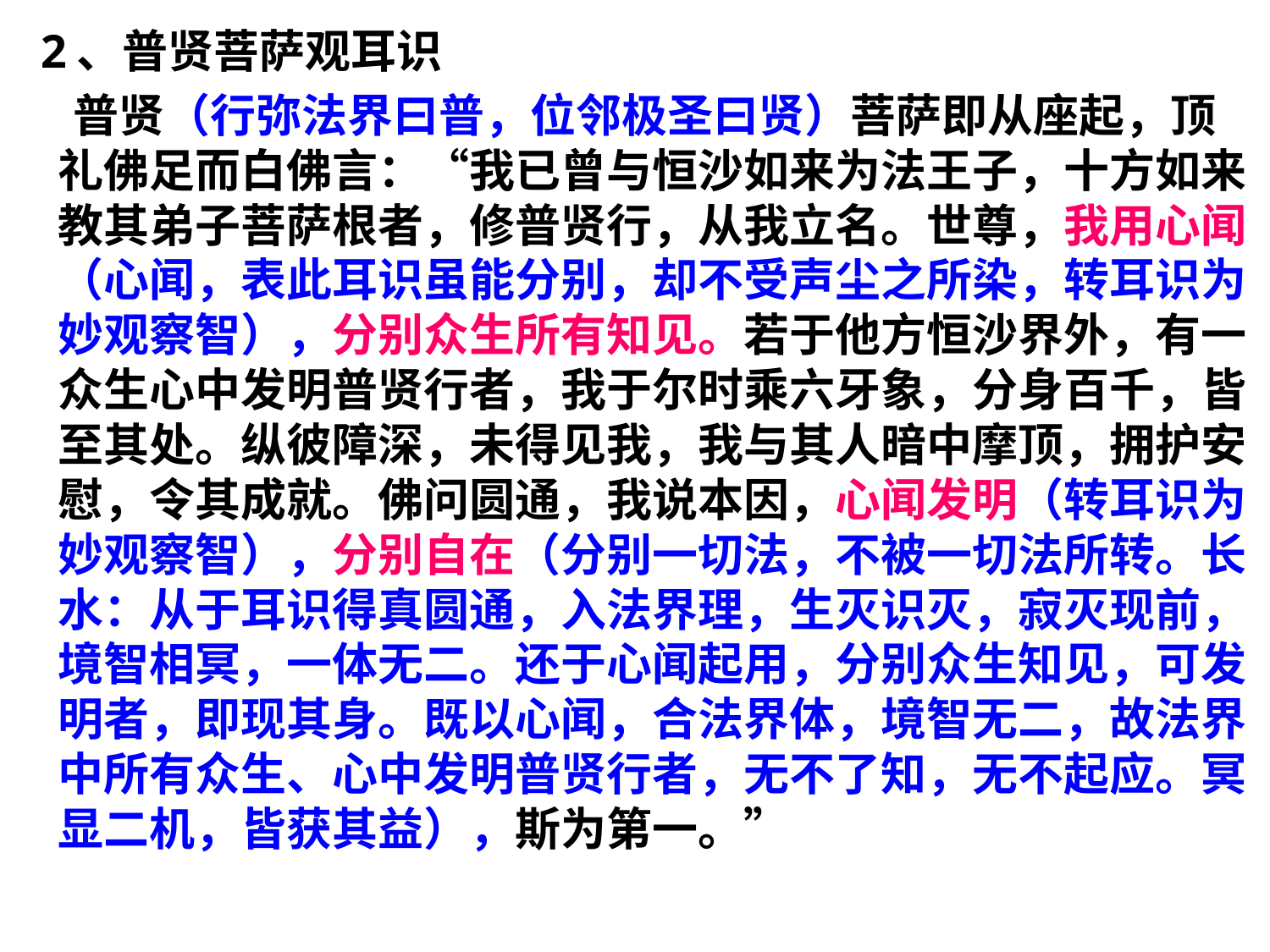

2、普贤菩萨观耳识
     普贤（行弥法界曰普，位邻极圣曰贤）菩萨即从座起，顶礼佛足而白佛言：“我已曾与恒沙如来为法王子，十方如来教其弟子菩萨根者，修普贤行，从我立名。世尊，我用心闻（心闻，表此耳识虽能分别，却不受声尘之所染，转耳识为妙观察智），分别众生所有知见。若于他方恒沙界外，有一众生心中发明普贤行者，我于尔时乘六牙象，分身百千，皆至其处。纵彼障深，未得见我，我与其人暗中摩顶，拥护安慰，令其成就。佛问圆通，我说本因，心闻发明（转耳识为妙观察智），分别自在（分别一切法，不被一切法所转。长水：从于耳识得真圆通，入法界理，生灭识灭，寂灭现前，境智相冥，一体无二。还于心闻起用，分别众生知见，可发明者，即现其身。既以心闻，合法界体，境智无二，故法界中所有众生、心中发明普贤行者，无不了知，无不起应。冥显二机，皆获其益），斯为第一。”